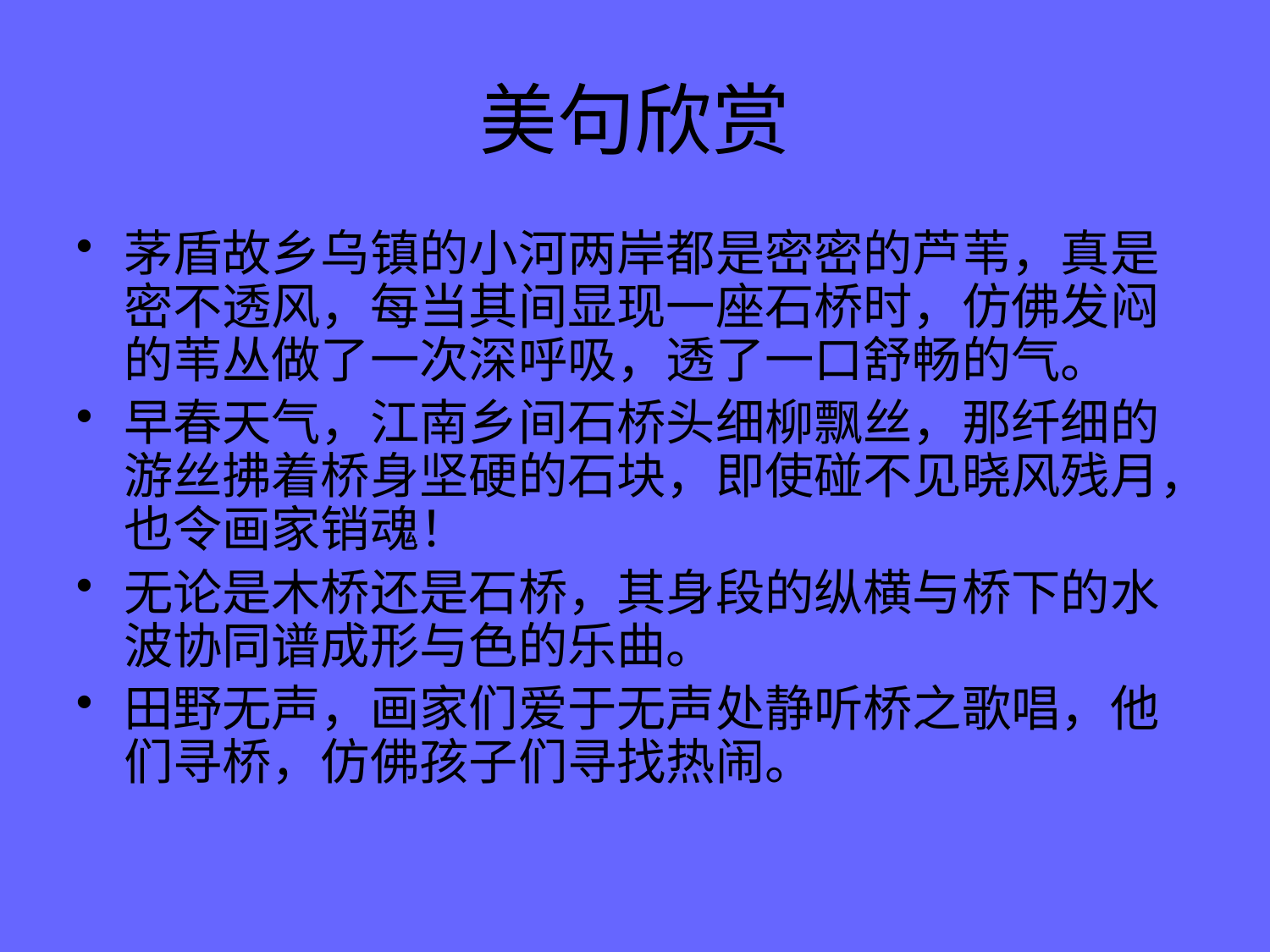

# 美句欣赏
茅盾故乡乌镇的小河两岸都是密密的芦苇，真是密不透风，每当其间显现一座石桥时，仿佛发闷的苇丛做了一次深呼吸，透了一口舒畅的气。
早春天气，江南乡间石桥头细柳飘丝，那纤细的游丝拂着桥身坚硬的石块，即使碰不见晓风残月，也令画家销魂！
无论是木桥还是石桥，其身段的纵横与桥下的水波协同谱成形与色的乐曲。
田野无声，画家们爱于无声处静听桥之歌唱，他们寻桥，仿佛孩子们寻找热闹。